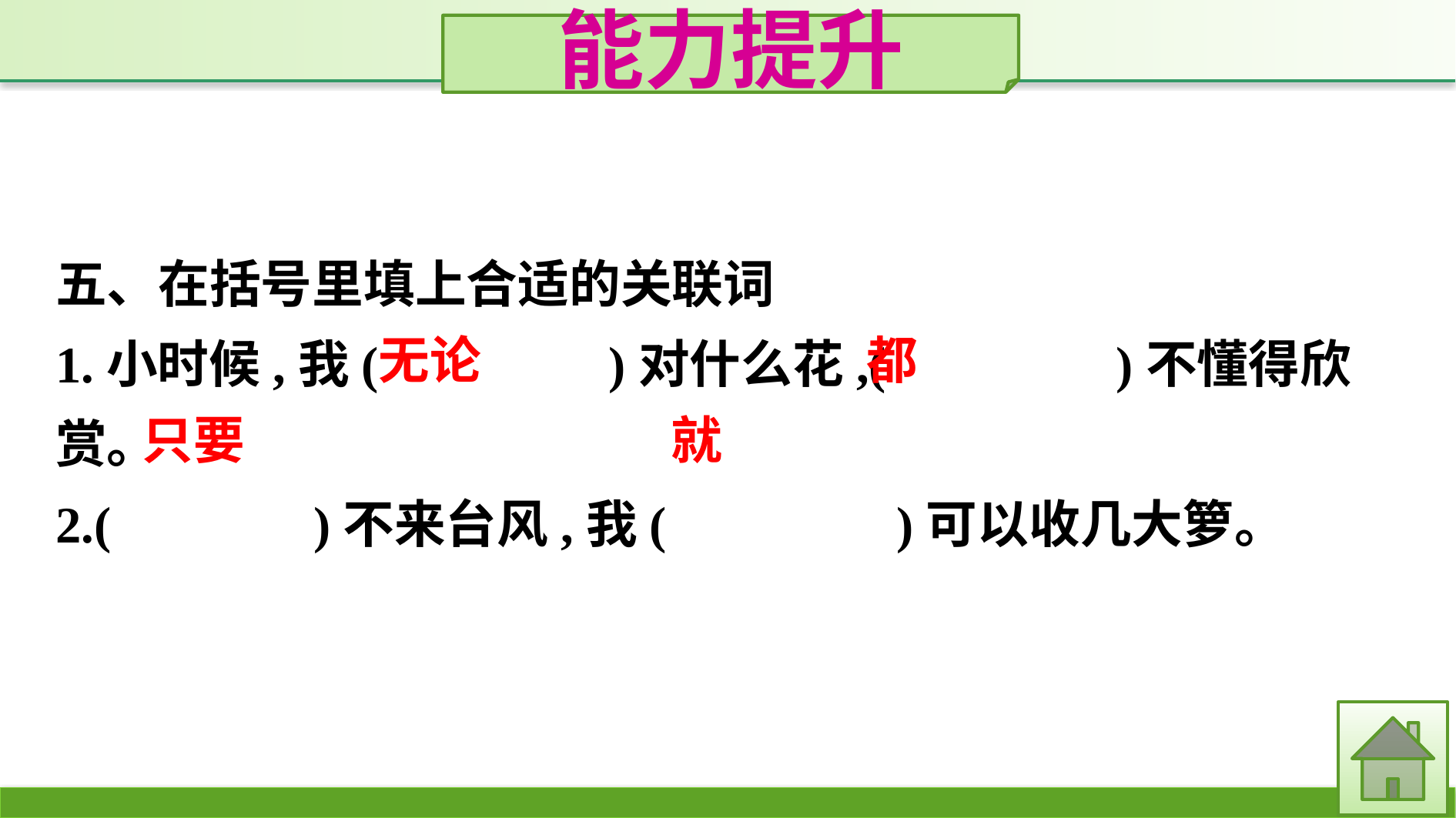

能力提升
五、在括号里填上合适的关联词
1.小时候,我(　　　　)对什么花,(　　　　)不懂得欣赏。
2.(　　  　)不来台风,我(　　　　)可以收几大箩。
无论
都
只要
就